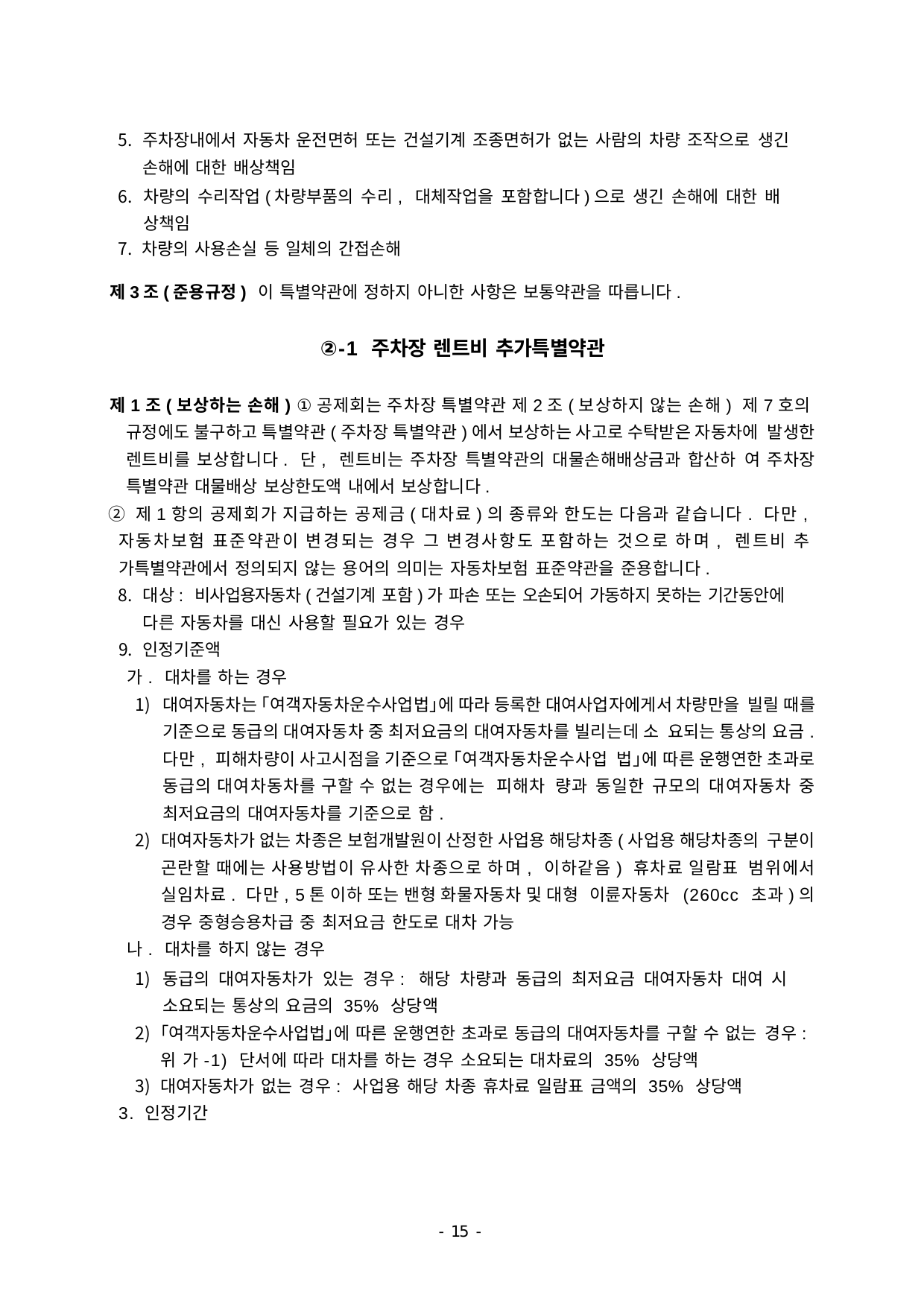

주차장내에서 자동차 운전면허 또는 건설기계 조종면허가 없는 사람의 차량 조작으로  생긴 손해에 대한 배상책임
차량의 수리작업(차량부품의 수리, 대체작업을 포함합니다)으로 생긴 손해에 대한 배  상책임
차량의 사용손실 등 일체의 간접손해

제3조(준용규정) 이 특별약관에 정하지 아니한 사항은 보통약관을 따릅니다.

②-1 주차장 렌트비 추가특별약관

제1조(보상하는 손해) ①공제회는 주차장 특별약관 제2조(보상하지 않는 손해) 제7호의  규정에도 불구하고 특별약관(주차장 특별약관)에서 보상하는 사고로 수탁받은 자동차에  발생한 렌트비를 보상합니다. 단, 렌트비는 주차장 특별약관의 대물손해배상금과 합산하  여 주차장 특별약관 대물배상 보상한도액 내에서 보상합니다.
② 제1항의 공제회가 지급하는 공제금(대차료)의 종류와 한도는 다음과 같습니다. 다만,  자동차보험 표준약관이 변경되는 경우 그 변경사항도 포함하는 것으로 하며, 렌트비 추  가특별약관에서 정의되지 않는 용어의 의미는 자동차보험 표준약관을 준용합니다.
대상: 비사업용자동차(건설기계 포함)가 파손 또는 오손되어 가동하지 못하는 기간동안에  다른 자동차를 대신 사용할 필요가 있는 경우
인정기준액
가. 대차를 하는 경우
대여자동차는 ｢여객자동차운수사업법｣에 따라 등록한 대여사업자에게서 차량만을  빌릴 때를 기준으로 동급의 대여자동차 중 최저요금의 대여자동차를 빌리는데 소  요되는 통상의 요금. 다만, 피해차량이 사고시점을 기준으로 ｢여객자동차운수사업  법｣에 따른 운행연한 초과로 동급의 대여차동차를 구할 수 없는 경우에는 피해차  량과 동일한 규모의 대여자동차 중 최저요금의 대여자동차를 기준으로 함.
대여자동차가 없는 차종은 보험개발원이 산정한 사업용 해당차종(사업용 해당차종의  구분이 곤란할 때에는 사용방법이 유사한 차종으로 하며, 이하같음) 휴차료 일람표  범위에서 실임차료. 다만, 5톤 이하 또는 밴형 화물자동차 및 대형 이륜자동차  (260cc 초과)의 경우 중형승용차급 중 최저요금 한도로 대차 가능
나. 대차를 하지 않는 경우
동급의 대여자동차가 있는 경우: 해당 차량과 동급의 최저요금 대여자동차 대여  시 소요되는 통상의 요금의 35% 상당액
｢여객자동차운수사업법｣에 따른 운행연한 초과로 동급의 대여자동차를 구할 수 없는  경우: 위 가-1) 단서에 따라 대차를 하는 경우 소요되는 대차료의 35% 상당액
대여자동차가 없는 경우: 사업용 해당 차종 휴차료 일람표 금액의 35% 상당액
3. 인정기간
- 15 -